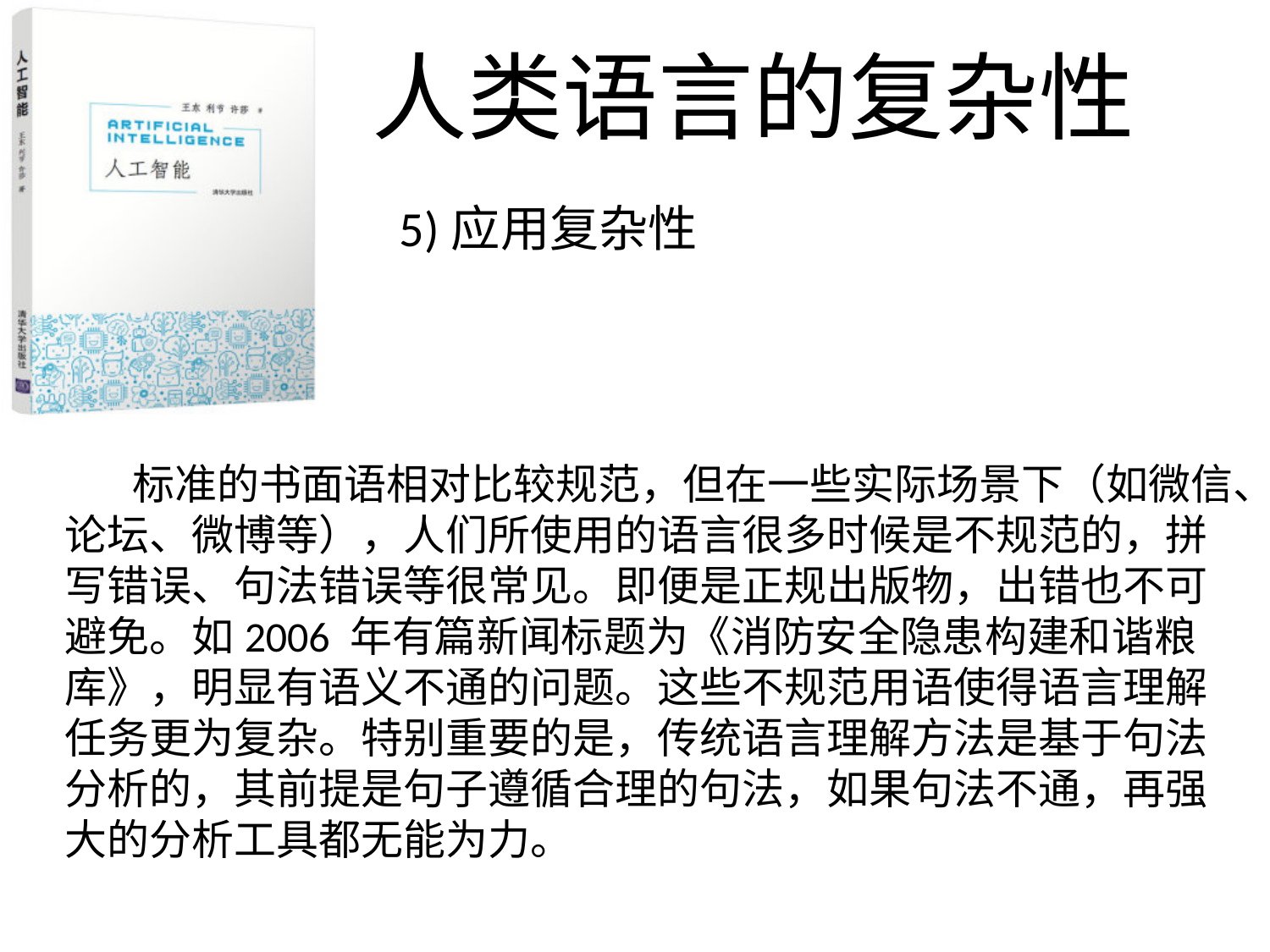

人类语言的复杂性
5)应用复杂性
      标准的书面语相对比较规范，但在一些实际场景下（如微信、论坛、微博等），人们所使用的语言很多时候是不规范的，拼写错误、句法错误等很常见。即便是正规出版物，出错也不可避免。如2006 年有篇新闻标题为《消防安全隐患构建和谐粮库》，明显有语义不通的问题。这些不规范用语使得语言理解任务更为复杂。特别重要的是，传统语言理解方法是基于句法分析的，其前提是句子遵循合理的句法，如果句法不通，再强大的分析工具都无能为力。